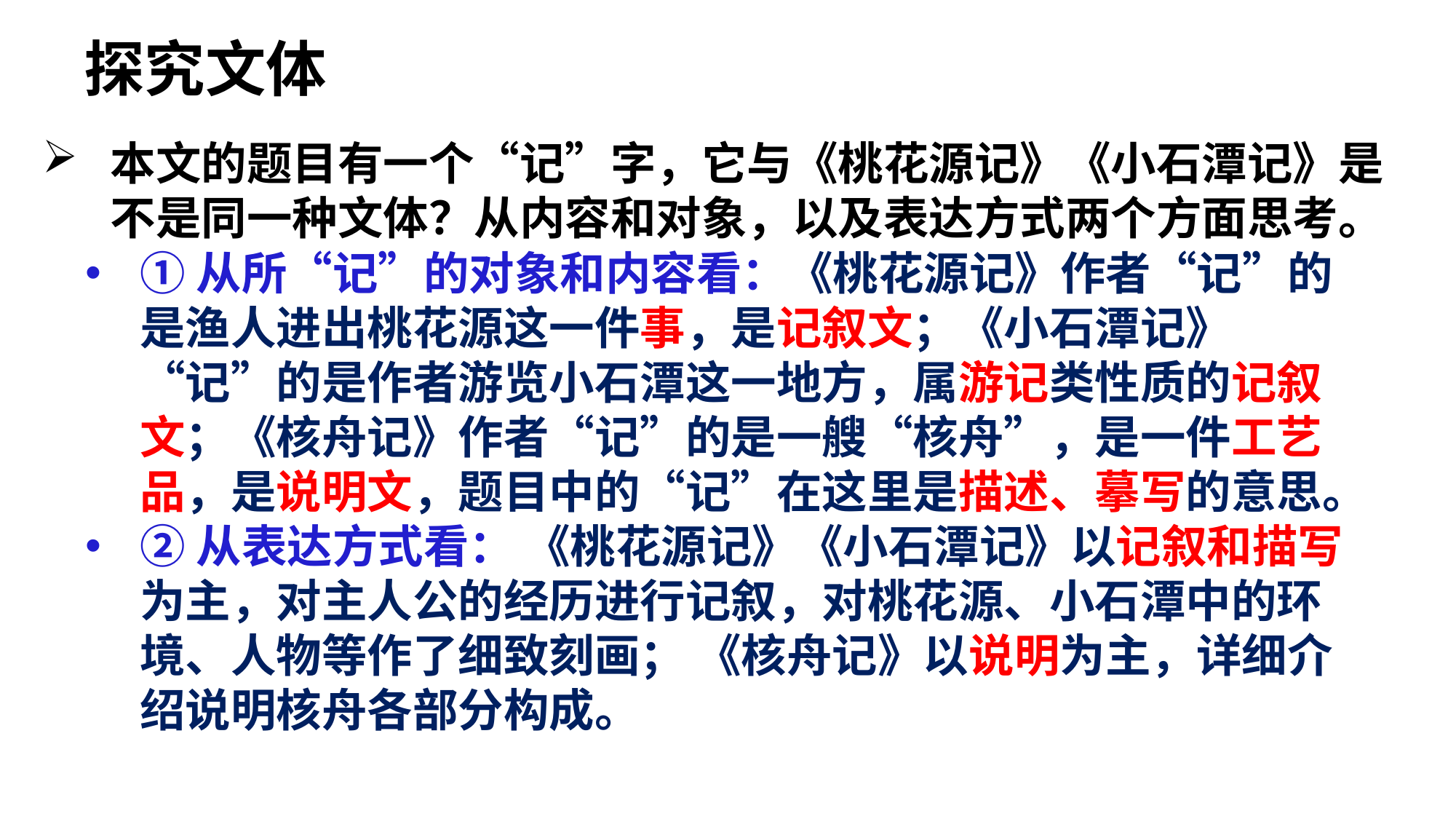

探究文体
本文的题目有一个“记”字，它与《桃花源记》《小石潭记》是不是同一种文体？从内容和对象，以及表达方式两个方面思考。
①从所“记”的对象和内容看：《桃花源记》作者“记”的是渔人进出桃花源这一件事，是记叙文；《小石潭记》“记”的是作者游览小石潭这一地方，属游记类性质的记叙文；《核舟记》作者“记”的是一艘“核舟”，是一件工艺品，是说明文，题目中的“记”在这里是描述、摹写的意思。
②从表达方式看： 《桃花源记》《小石潭记》以记叙和描写为主，对主人公的经历进行记叙，对桃花源、小石潭中的环境、人物等作了细致刻画； 《核舟记》以说明为主，详细介绍说明核舟各部分构成。